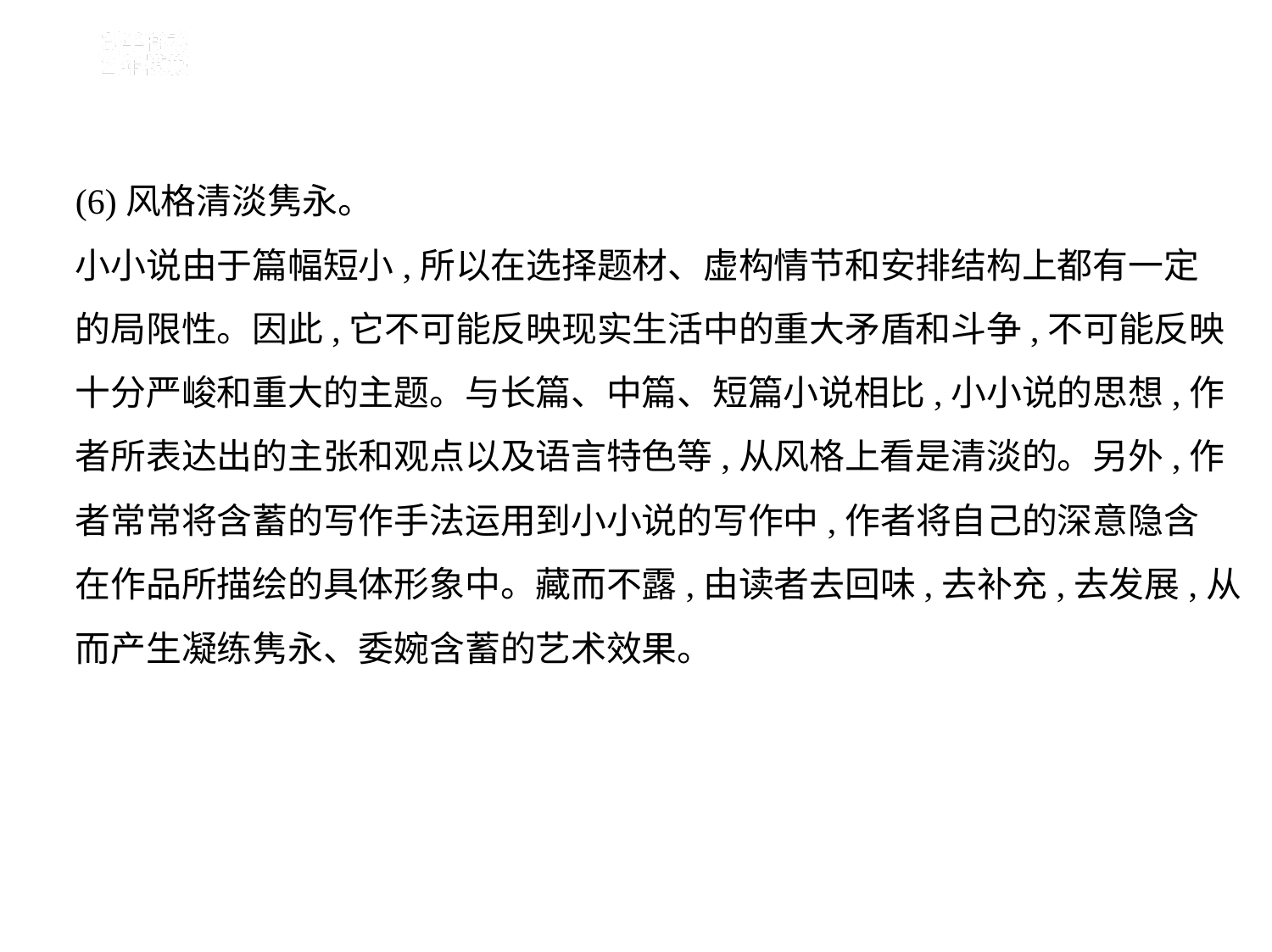

(6)风格清淡隽永。
小小说由于篇幅短小,所以在选择题材、虚构情节和安排结构上都有一定
的局限性。因此,它不可能反映现实生活中的重大矛盾和斗争,不可能反映
十分严峻和重大的主题。与长篇、中篇、短篇小说相比,小小说的思想,作
者所表达出的主张和观点以及语言特色等,从风格上看是清淡的。另外,作
者常常将含蓄的写作手法运用到小小说的写作中,作者将自己的深意隐含
在作品所描绘的具体形象中。藏而不露,由读者去回味,去补充,去发展,从
而产生凝练隽永、委婉含蓄的艺术效果。